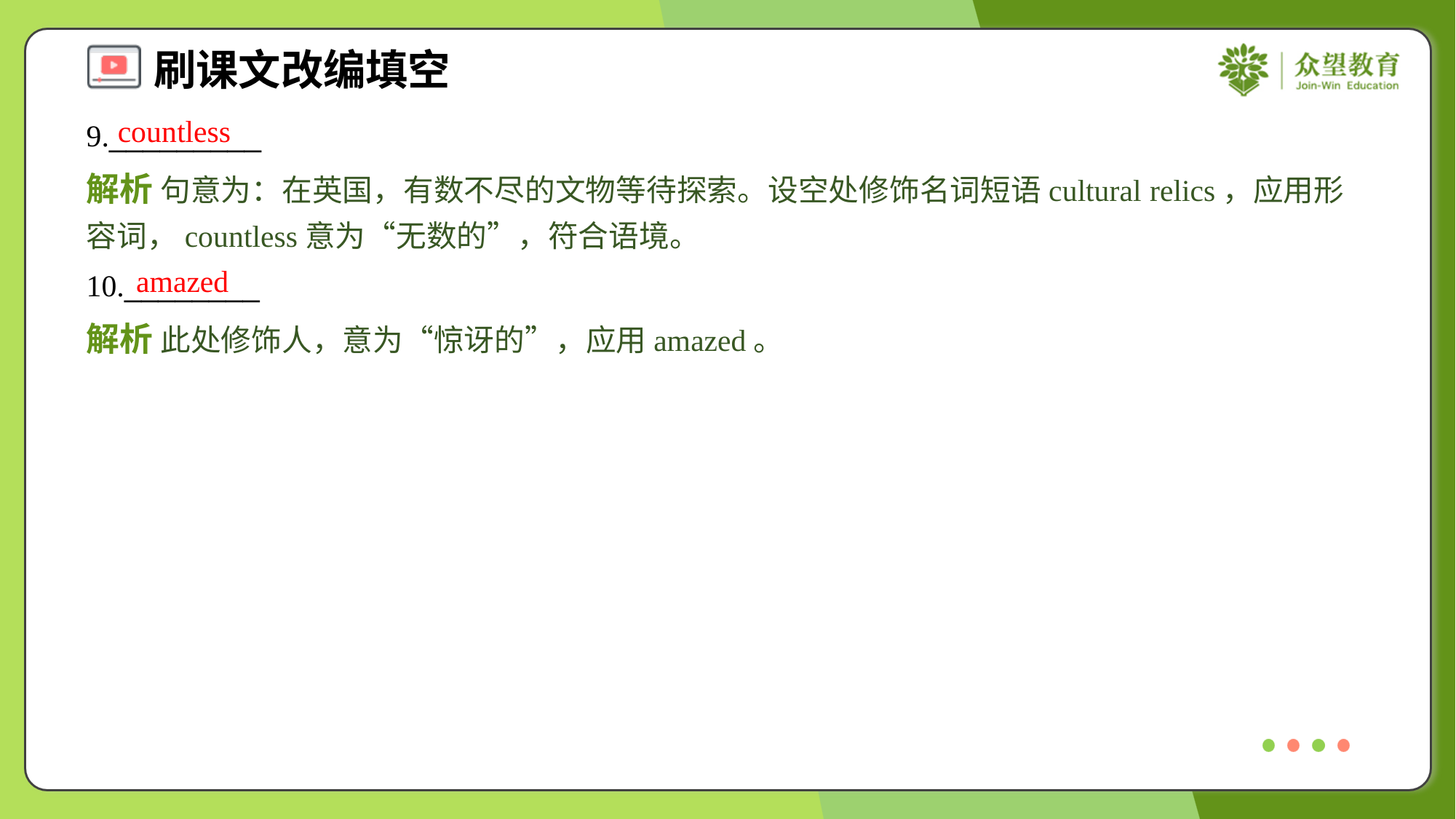

countless
9._________
解析 句意为：在英国，有数不尽的文物等待探索。设空处修饰名词短语cultural relics，应用形容词，countless意为“无数的”，符合语境。
amazed
10.________
解析 此处修饰人，意为“惊讶的”，应用amazed。